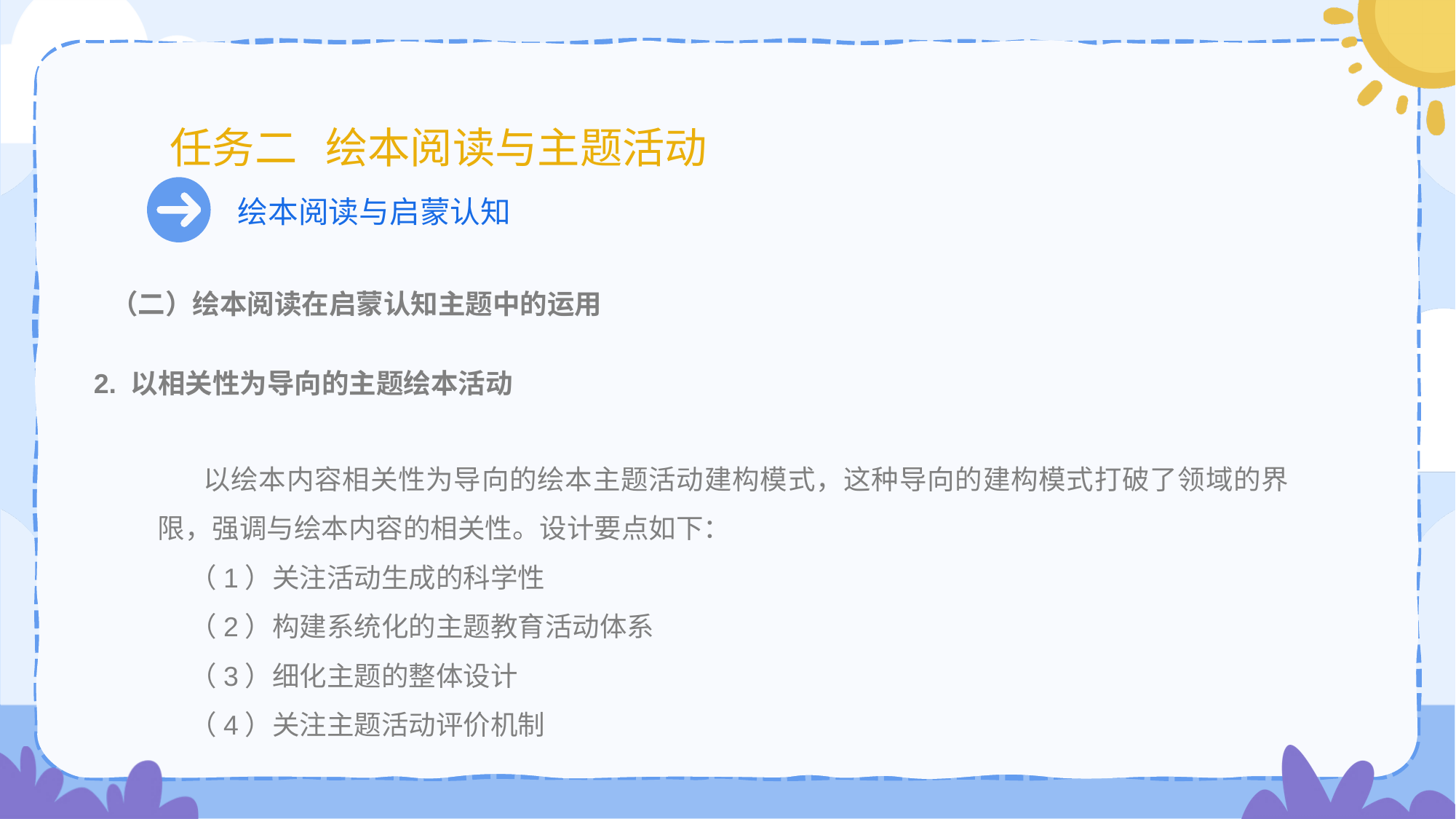

# 任务二   绘本阅读与主题活动

绘本阅读与启蒙认知

      （二）绘本阅读在启蒙认知主题中的运用

    2. 以相关性为导向的主题绘本活动

 以绘本内容相关性为导向的绘本主题活动建构模式，这种导向的建构模式打破了领域的界限，强调与绘本内容的相关性。设计要点如下：
（1）关注活动生成的科学性
（2）构建系统化的主题教育活动体系
（3）细化主题的整体设计
（4）关注主题活动评价机制